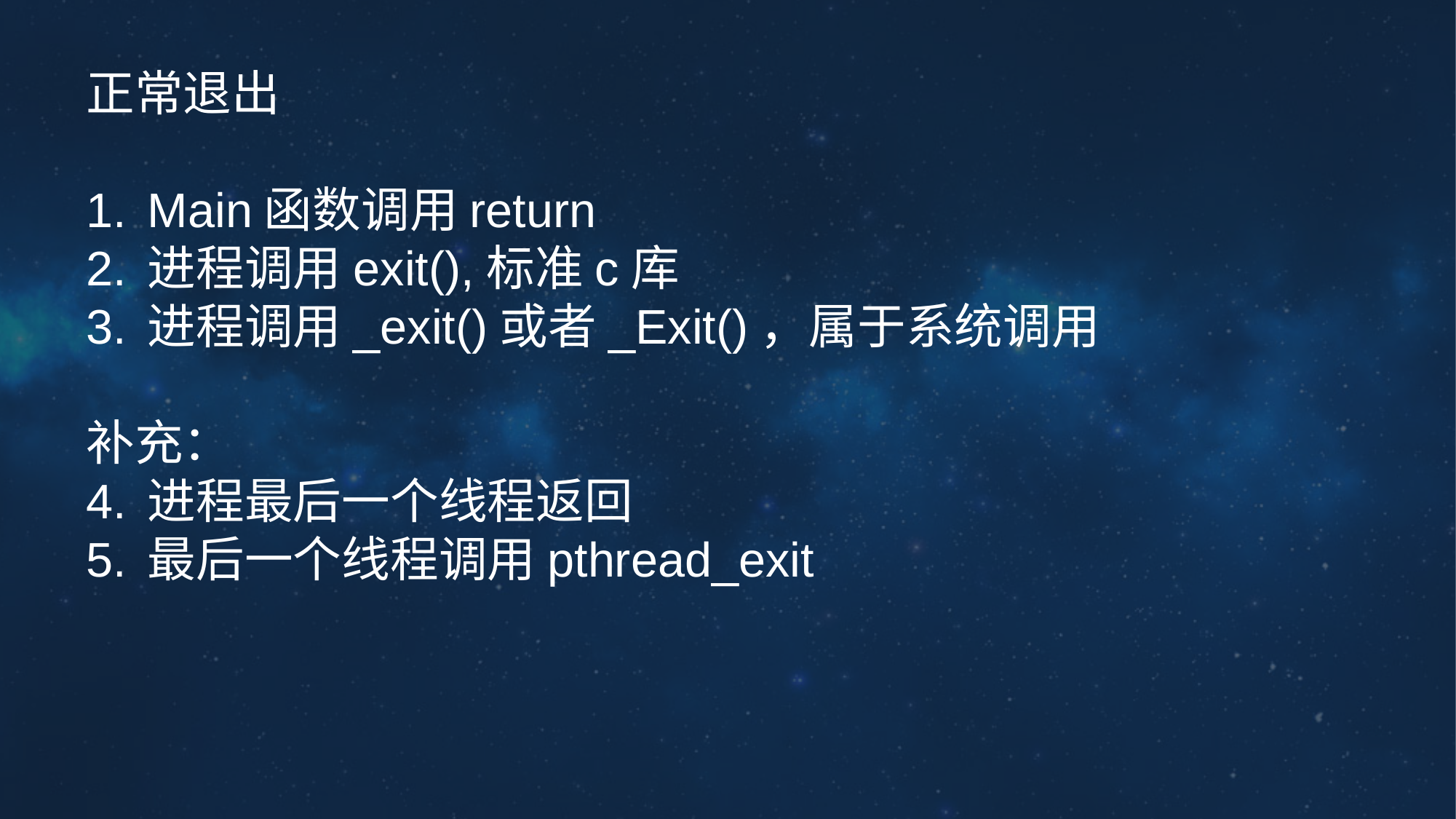

正常退出

Main函数调用return
进程调用exit(),标准c库
进程调用_exit()或者_Exit()，属于系统调用

补充：
进程最后一个线程返回
最后一个线程调用pthread_exit